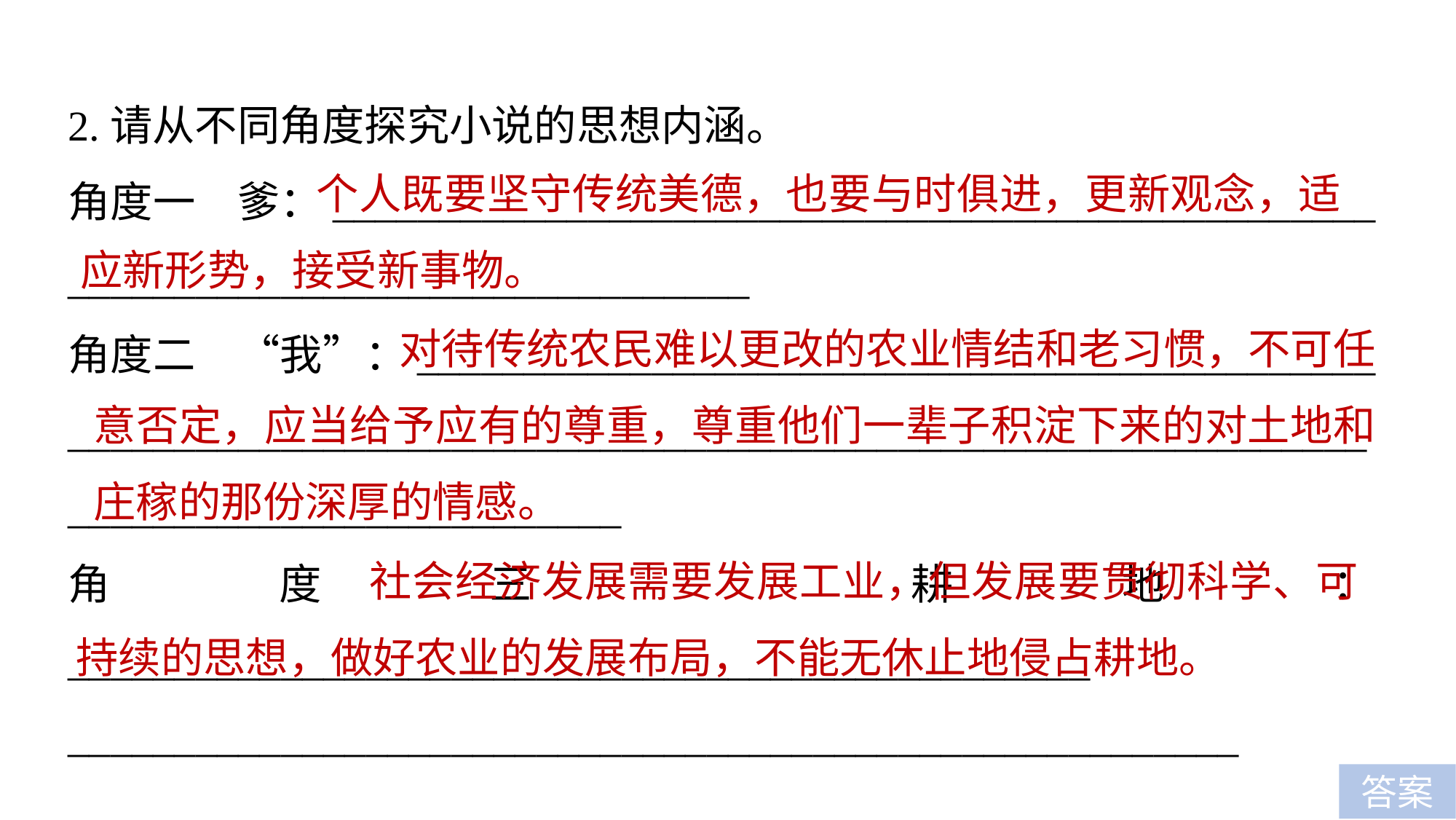

2.请从不同角度探究小说的思想内涵。
角度一　爹：_________________________________________________
________________________________
角度二　“我”：_____________________________________________
_______________________________________________________________________________________
角度三　耕地：________________________________________________
_______________________________________________________
                       个人既要坚守传统美德，也要与时俱进，更新观念，适应新形势，接受新事物。
                               对待传统农民难以更改的农业情结和老习惯，不可任意否定，应当给予应有的尊重，尊重他们一辈子积淀下来的对土地和庄稼的那份深厚的情感。
                            社会经济发展需要发展工业，但发展要贯彻科学、可持续的思想，做好农业的发展布局，不能无休止地侵占耕地。
答案